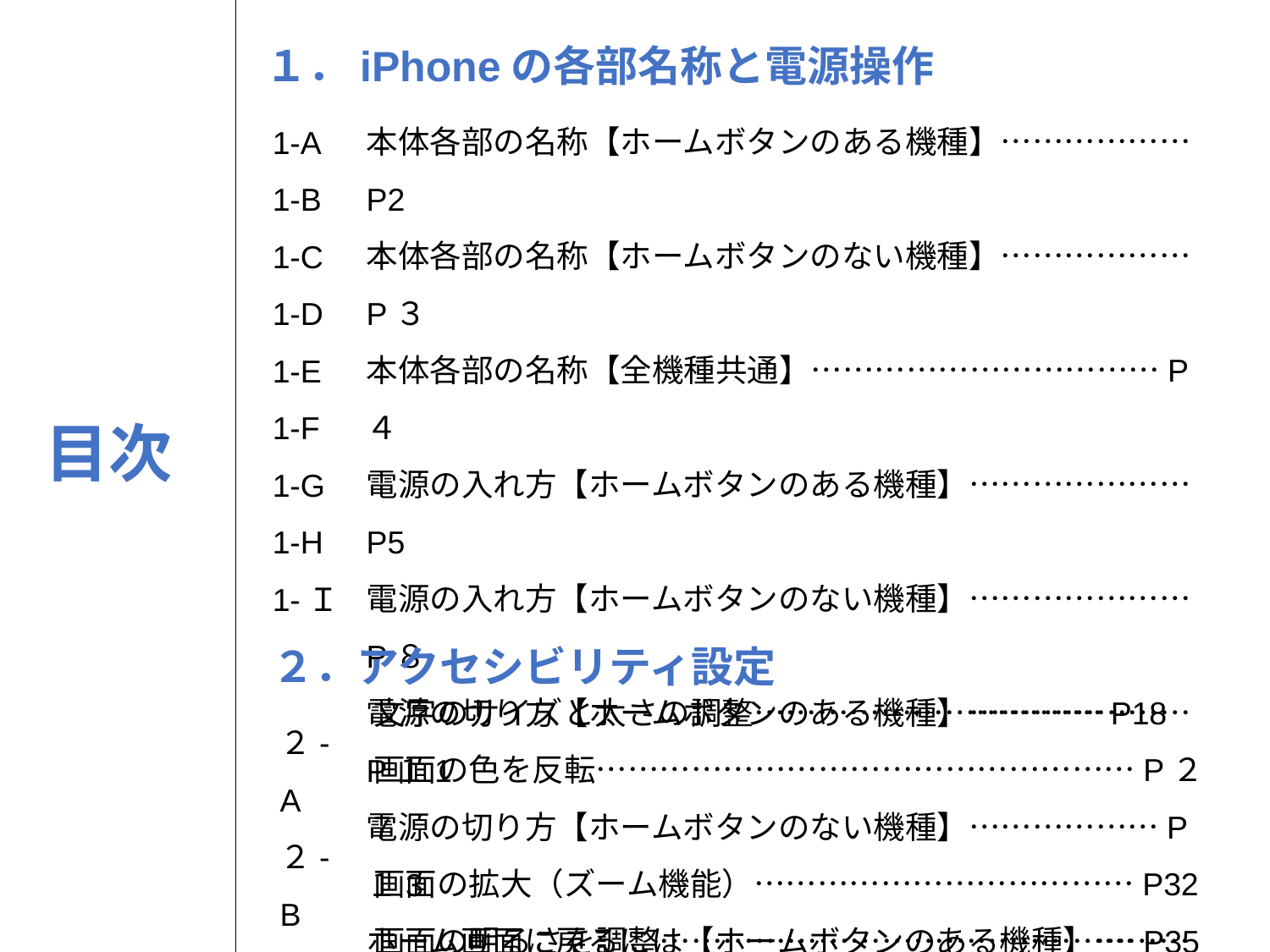

１．iPhoneの各部名称と電源操作
1-A
1-B
1-C
1-D
1-E
1-F
1-G
1-H
1-Ｉ
本体各部の名称【ホームボタンのある機種】………………P2
本体各部の名称【ホームボタンのない機種】………………P３
本体各部の名称【全機種共通】……………………………P４
電源の入れ方【ホームボタンのある機種】…………………P5
電源の入れ方【ホームボタンのない機種】…………………P８
電源の切り方【ホームボタンのある機種】…………………P１1
電源の切り方【ホームボタンのない機種】………………P１3
ホーム画面に戻るには【ホームボタンのある機種】………P15
ホーム画面に戻るには【ホームボタンのない機種】………P1６
目次
２．アクセシビリティ設定
２-A
２-B
２-C
２-D
文字のサイズと太さの調整……………………………P18
画面の色を反転……………………………………………P２7
画面の拡大（ズーム機能）………………………………P32
画面の明るさを調整………………………………………P35